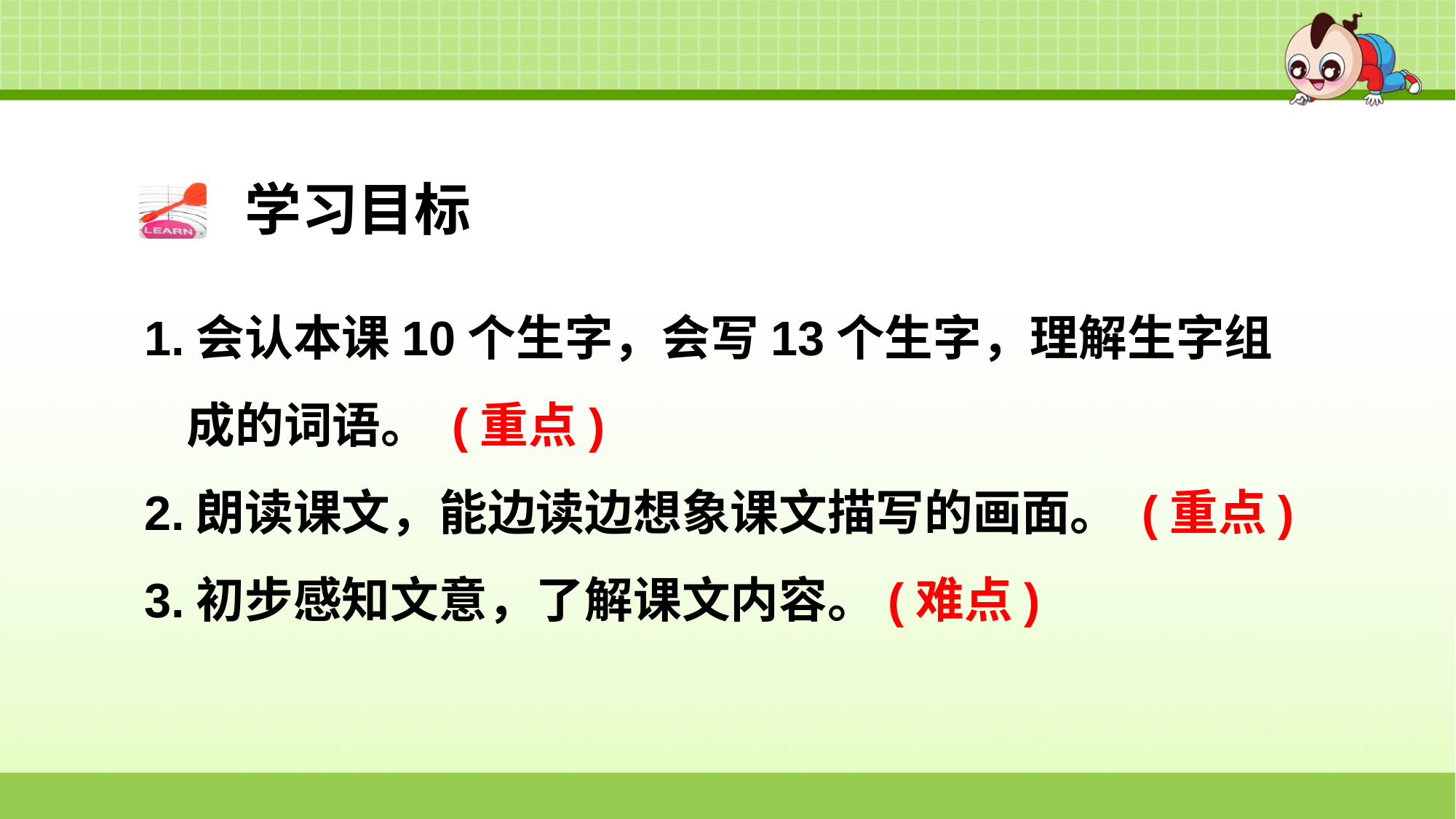

学习目标

1.会认本课10个生字，会写13个生字，理解生字组成的词语。 (重点)
2.朗读课文，能边读边想象课文描写的画面。 (重点)
3.初步感知文意，了解课文内容。(难点)